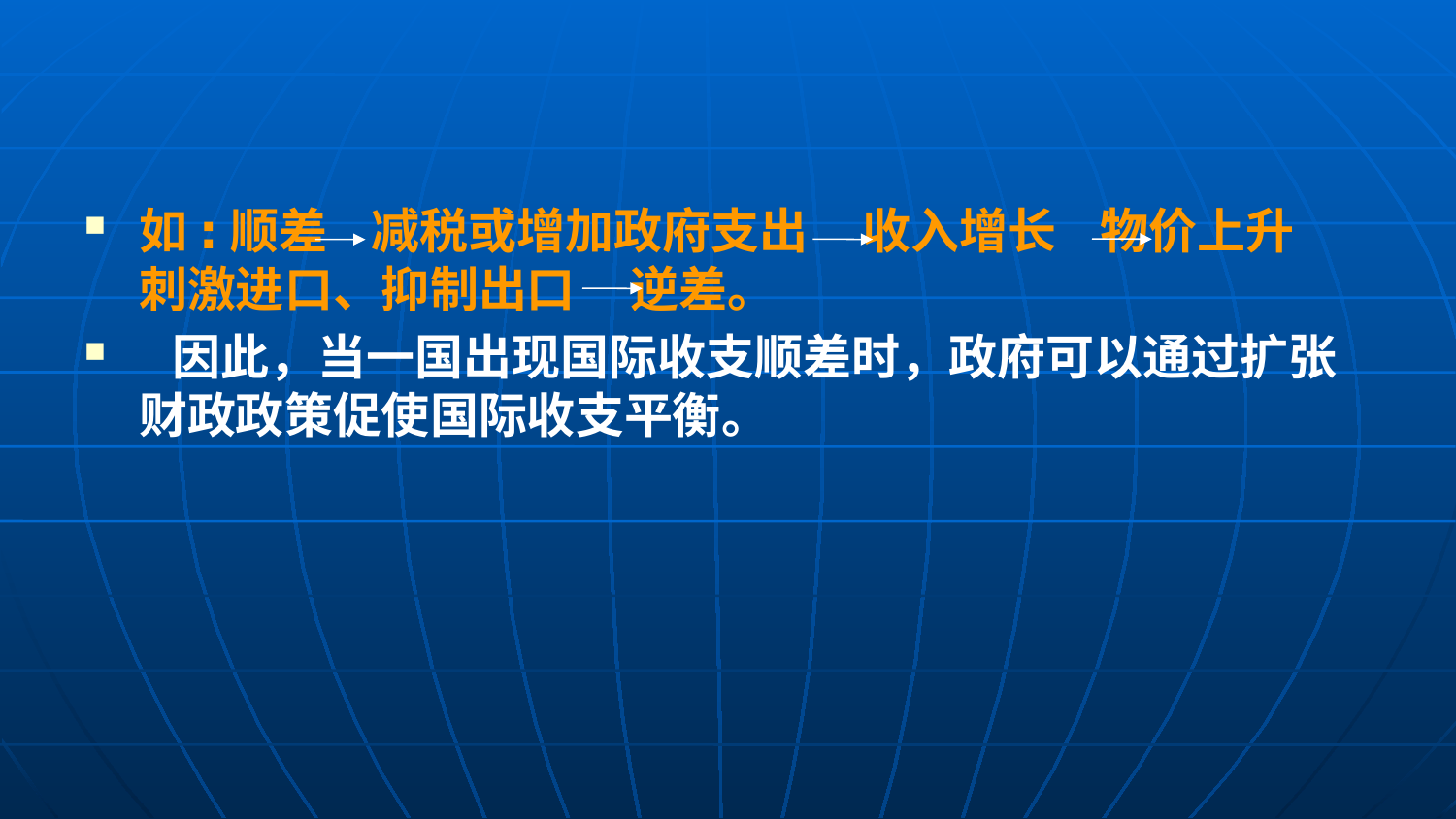

如:顺差    减税或增加政府支出     收入增长    物价上升    刺激进口、抑制出口     逆差。
  因此，当一国出现国际收支顺差时，政府可以通过扩张财政政策促使国际收支平衡。